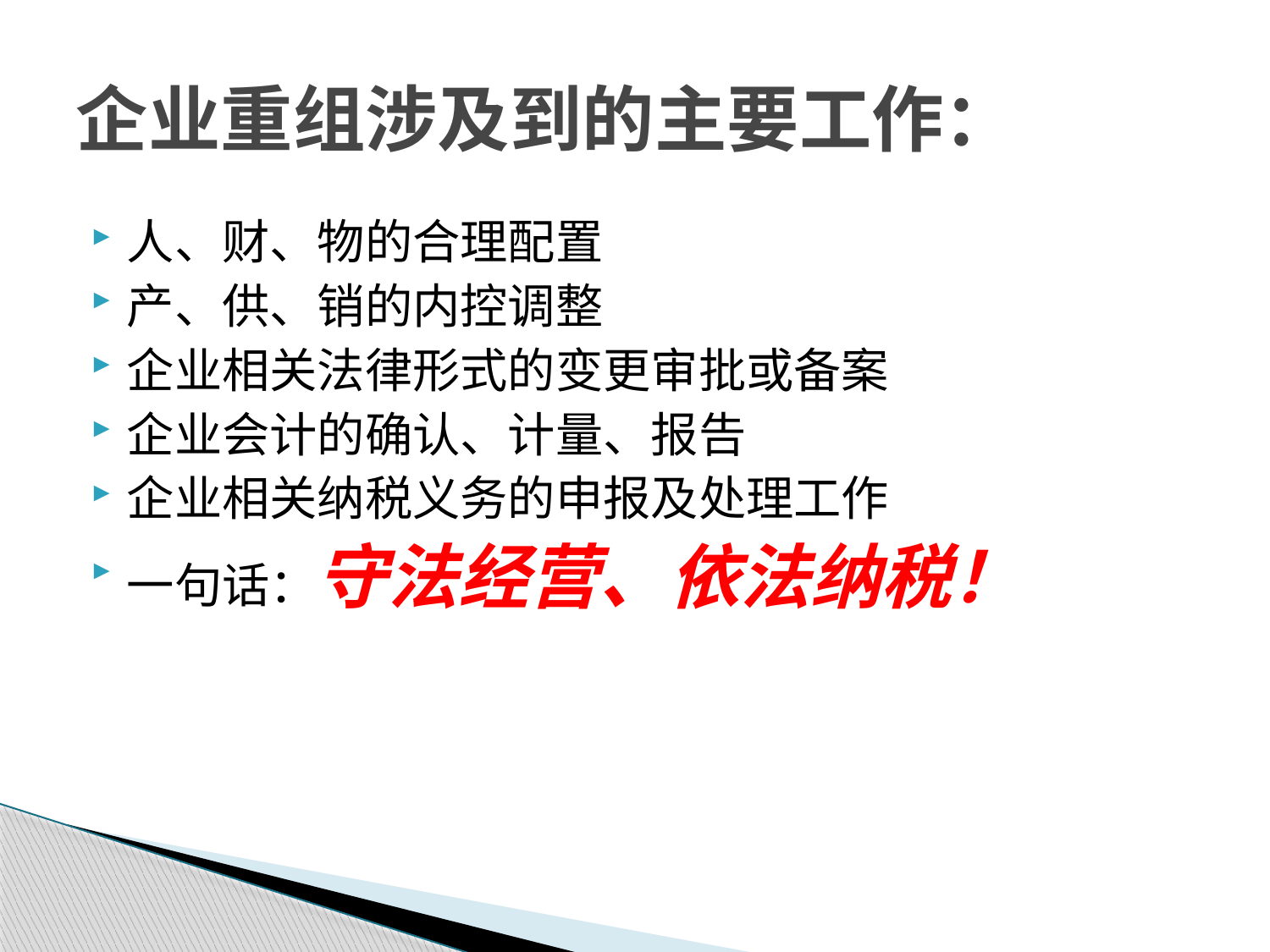

# 企业重组涉及到的主要工作：
人、财、物的合理配置
产、供、销的内控调整
企业相关法律形式的变更审批或备案
企业会计的确认、计量、报告
企业相关纳税义务的申报及处理工作
一句话：守法经营、依法纳税！